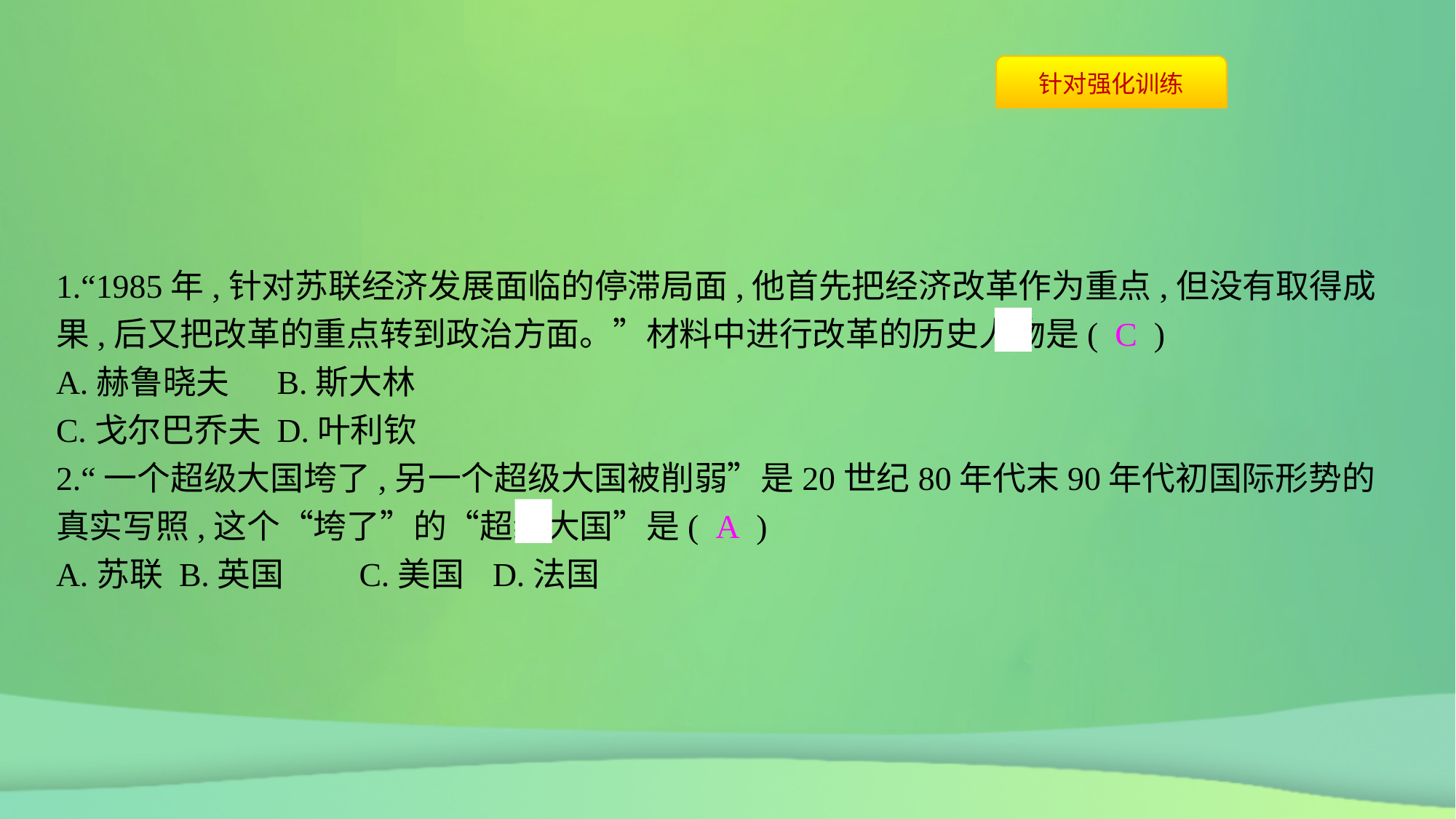

1.“1985年,针对苏联经济发展面临的停滞局面,他首先把经济改革作为重点,但没有取得成果,后又把改革的重点转到政治方面。”材料中进行改革的历史人物是(  C  )
A.赫鲁晓夫	B.斯大林
C.戈尔巴乔夫	D.叶利钦
2.“一个超级大国垮了,另一个超级大国被削弱”是20世纪80年代末90年代初国际形势的真实写照,这个“垮了”的“超级大国”是(  A  )
A.苏联	B.英国	C.美国	D.法国